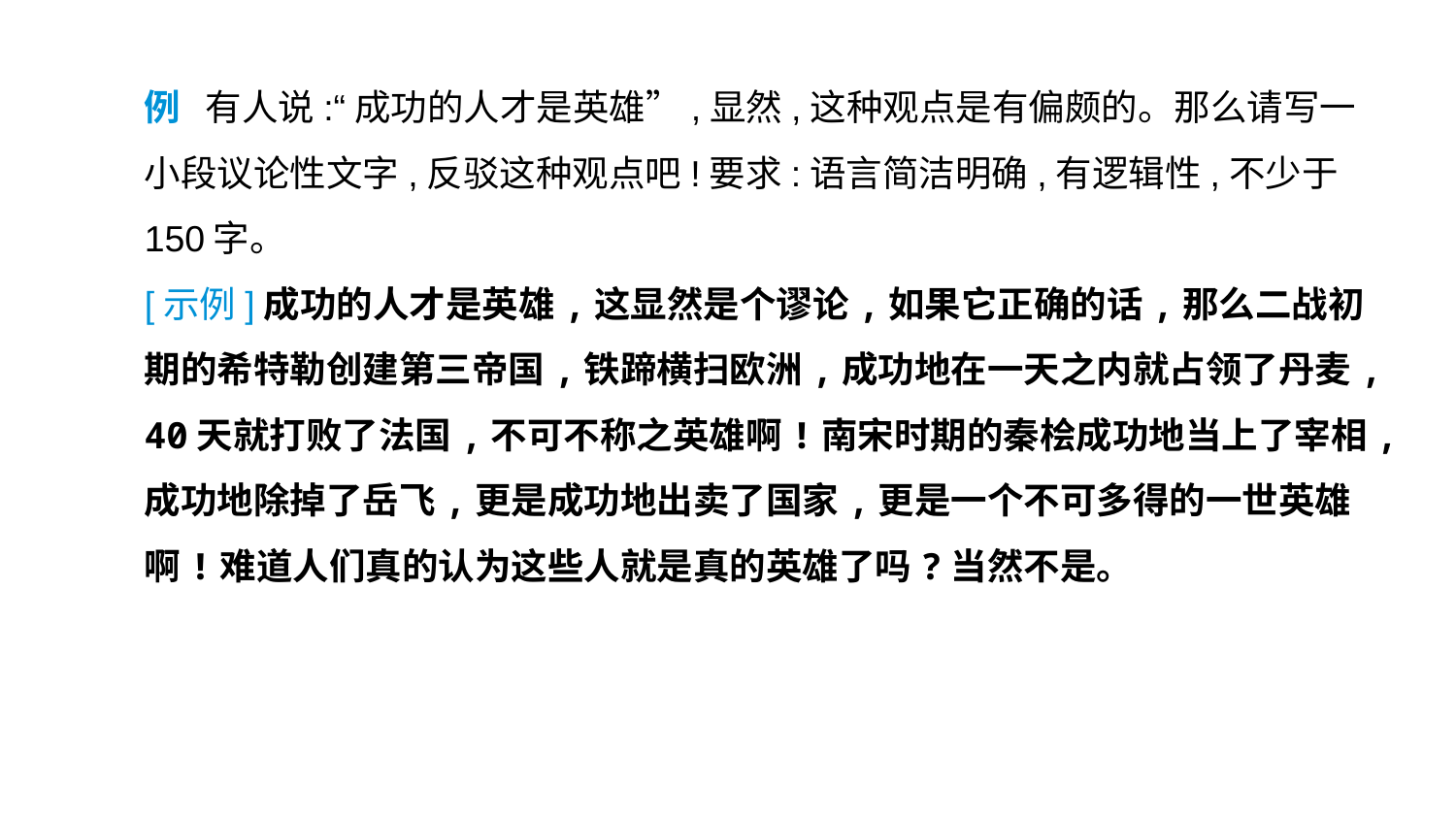

例   有人说:“成功的人才是英雄”,显然,这种观点是有偏颇的。那么请写一小段议论性文字,反驳这种观点吧!要求:语言简洁明确,有逻辑性,不少于150字。
[示例]成功的人才是英雄,这显然是个谬论,如果它正确的话,那么二战初期的希特勒创建第三帝国,铁蹄横扫欧洲,成功地在一天之内就占领了丹麦,40天就打败了法国,不可不称之英雄啊!南宋时期的秦桧成功地当上了宰相,成功地除掉了岳飞,更是成功地出卖了国家,更是一个不可多得的一世英雄啊!难道人们真的认为这些人就是真的英雄了吗?当然不是。